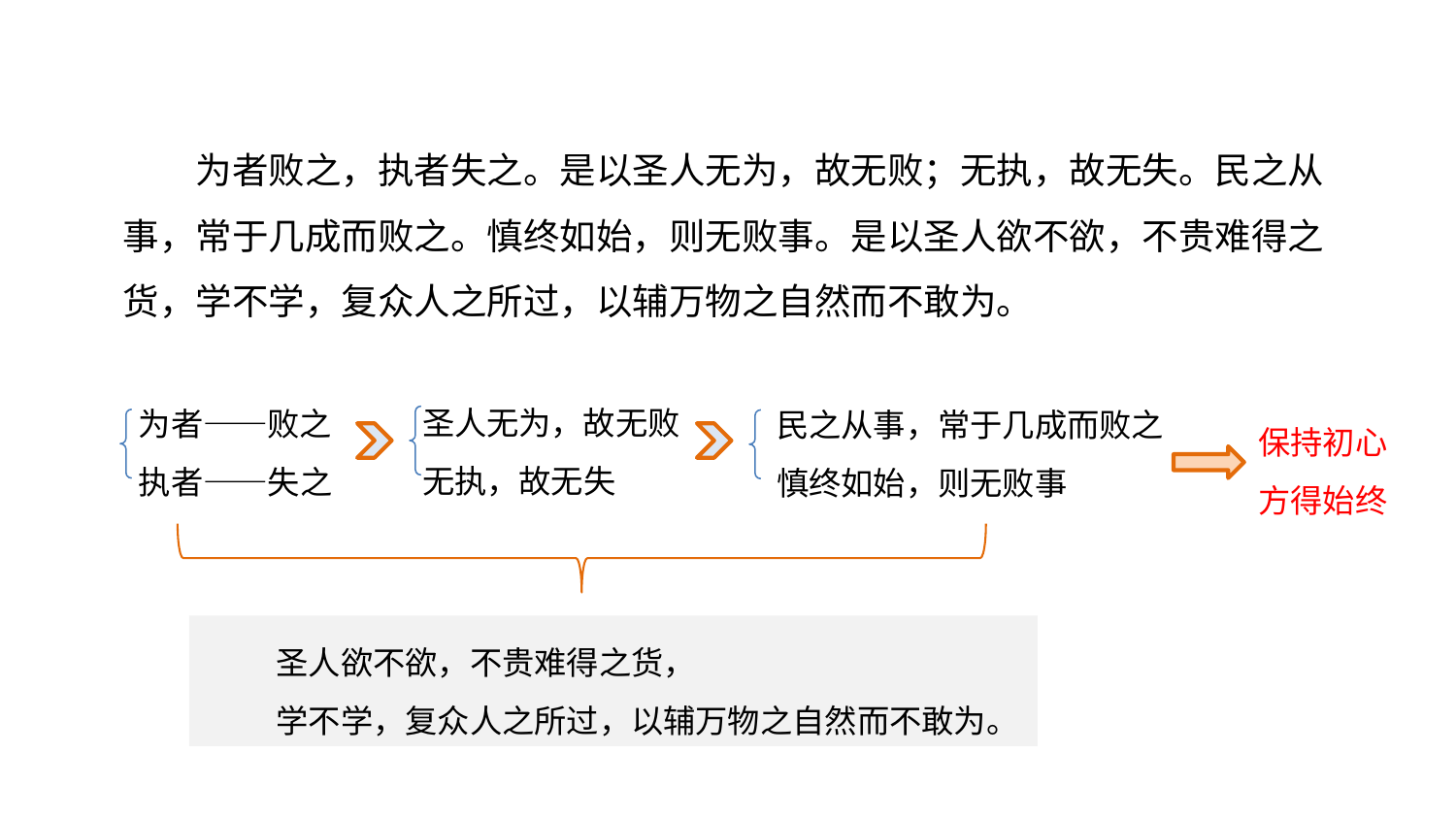

文意疏通
为者败之，执者失之。是以圣人无为，故无败；无执，故无失。民之从事，常于几成而败之。慎终如始，则无败事。是以圣人欲不欲，不贵难得之货，学不学，复众人之所过，以辅万物之自然而不敢为。

圣人无为，故无败
无执，故无失
为者——败之
执者——失之
民之从事，常于几成而败之
慎终如始，则无败事
保持初心
方得始终

圣人欲不欲，不贵难得之货，
学不学，复众人之所过，以辅万物之自然而不敢为。